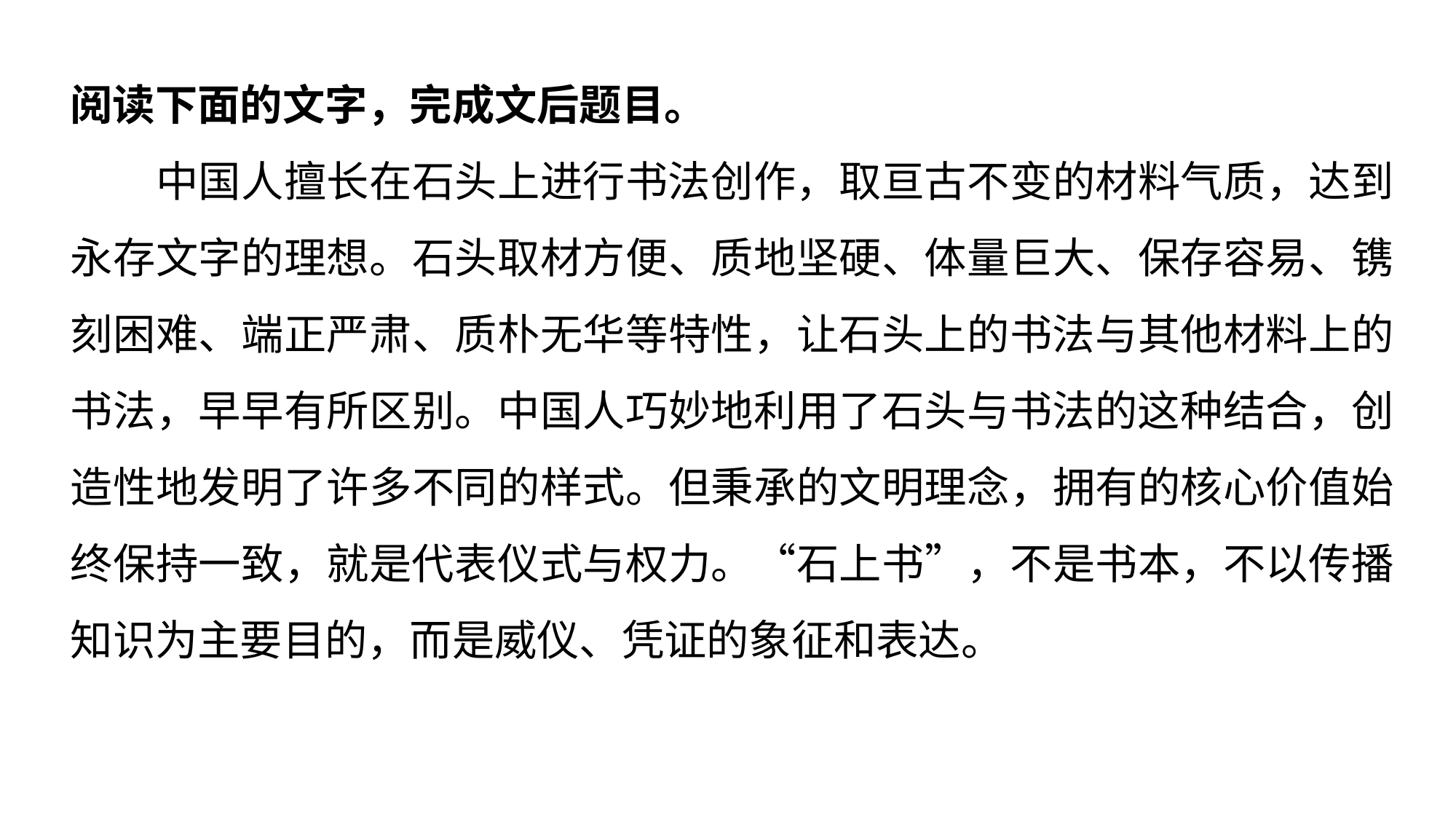

阅读下面的文字，完成文后题目。
中国人擅长在石头上进行书法创作，取亘古不变的材料气质，达到永存文字的理想。石头取材方便、质地坚硬、体量巨大、保存容易、镌刻困难、端正严肃、质朴无华等特性，让石头上的书法与其他材料上的书法，早早有所区别。中国人巧妙地利用了石头与书法的这种结合，创造性地发明了许多不同的样式。但秉承的文明理念，拥有的核心价值始终保持一致，就是代表仪式与权力。“石上书”，不是书本，不以传播知识为主要目的，而是威仪、凭证的象征和表达。